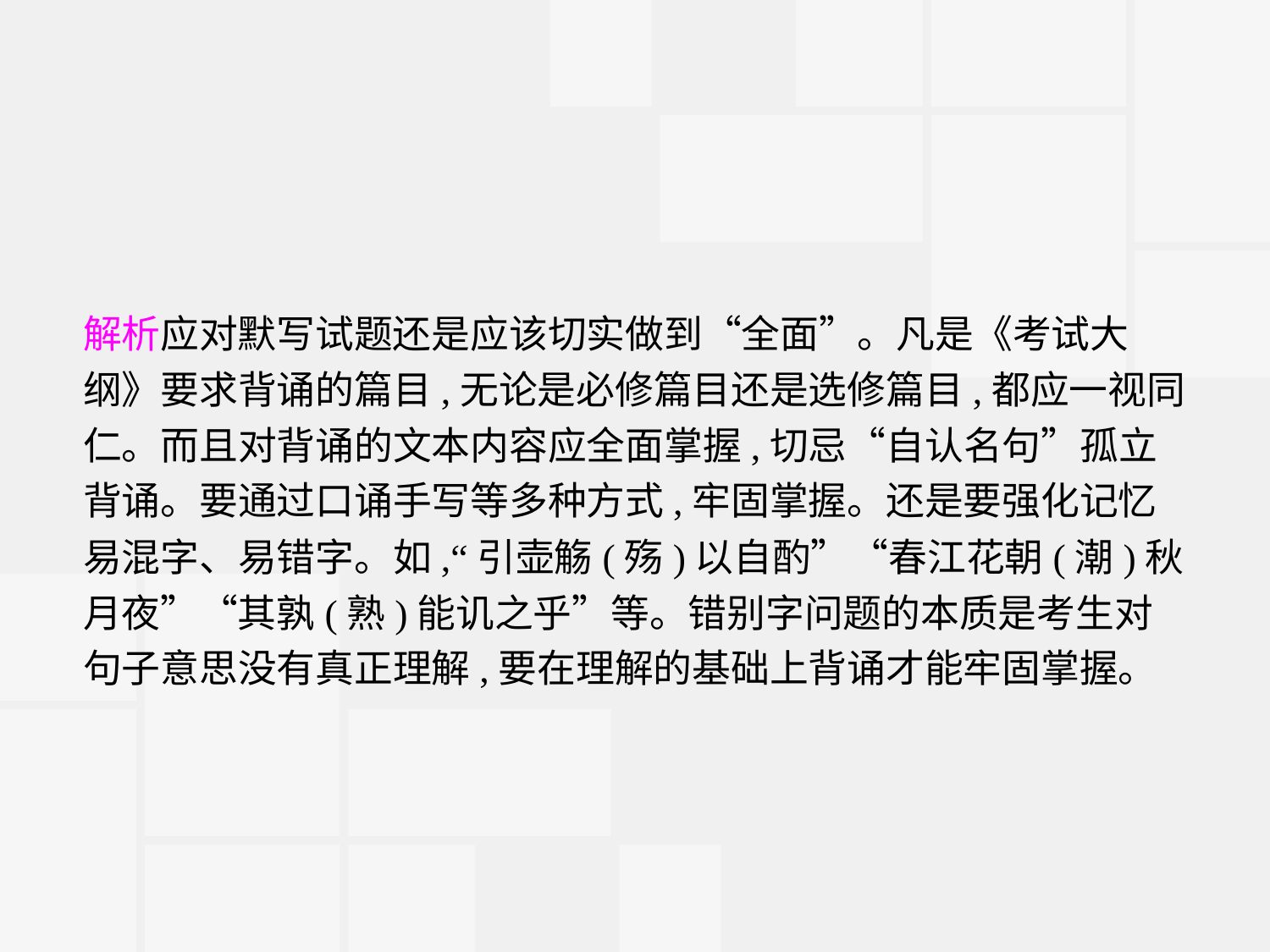

解析应对默写试题还是应该切实做到“全面”。凡是《考试大纲》要求背诵的篇目,无论是必修篇目还是选修篇目,都应一视同仁。而且对背诵的文本内容应全面掌握,切忌“自认名句”孤立背诵。要通过口诵手写等多种方式,牢固掌握。还是要强化记忆易混字、易错字。如,“引壶觞(殇)以自酌”“春江花朝(潮)秋月夜”“其孰(熟)能讥之乎”等。错别字问题的本质是考生对句子意思没有真正理解,要在理解的基础上背诵才能牢固掌握。